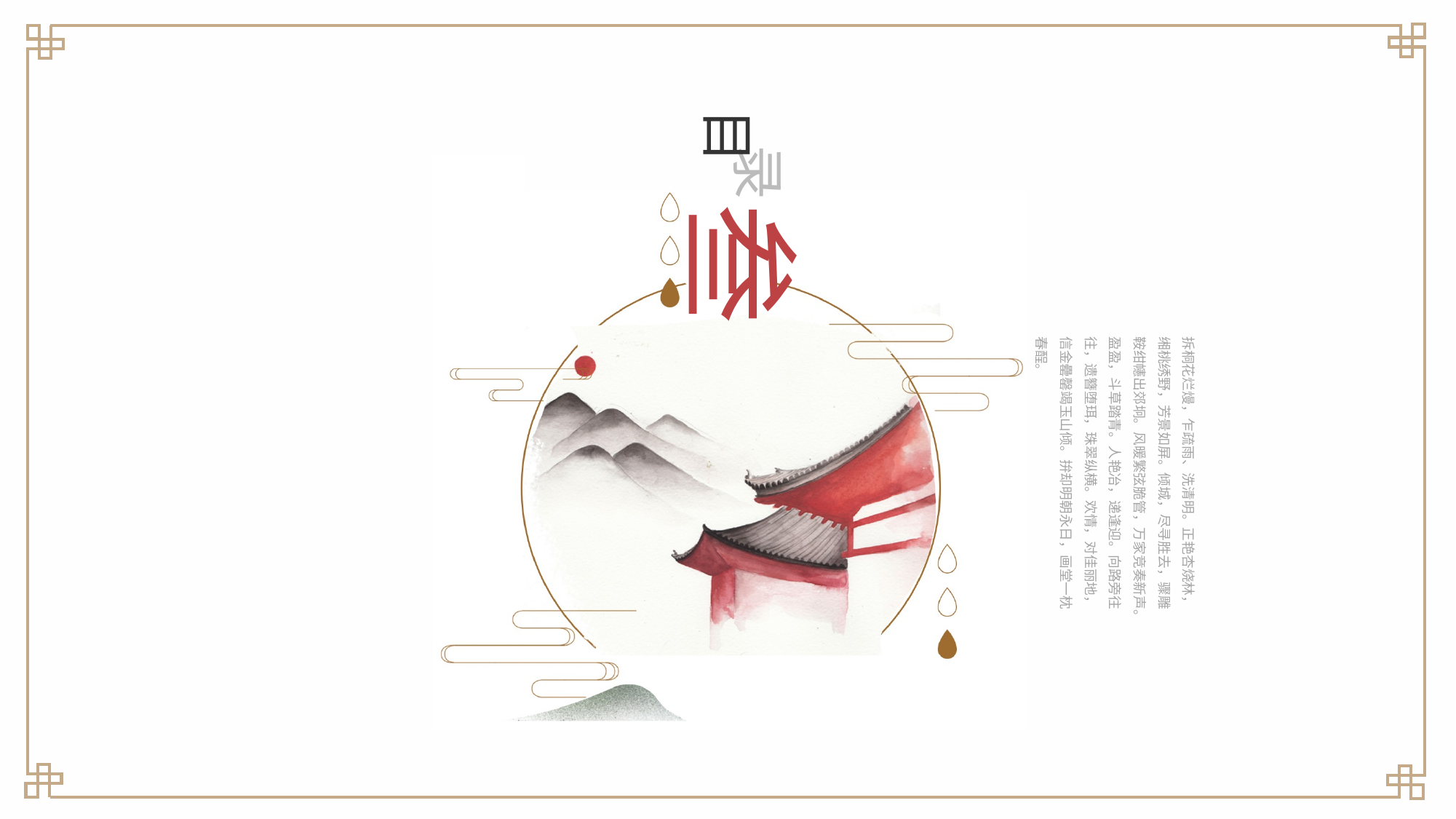

目
录
叁
拆桐花烂熳，乍疏雨、洗清明。正艳杏烧林，缃桃绣野，芳景如屏。倾城，尽寻胜去，骤雕鞍绀幰出郊坰。风暖繁弦脆管，万家竞奏新声。
盈盈，斗草踏青。人艳冶，递逢迎。向路旁往往，遗簪堕珥，珠翠纵横。欢情，对佳丽地，信金罍罄竭玉山倾。拚却明朝永日，画堂一枕春酲。